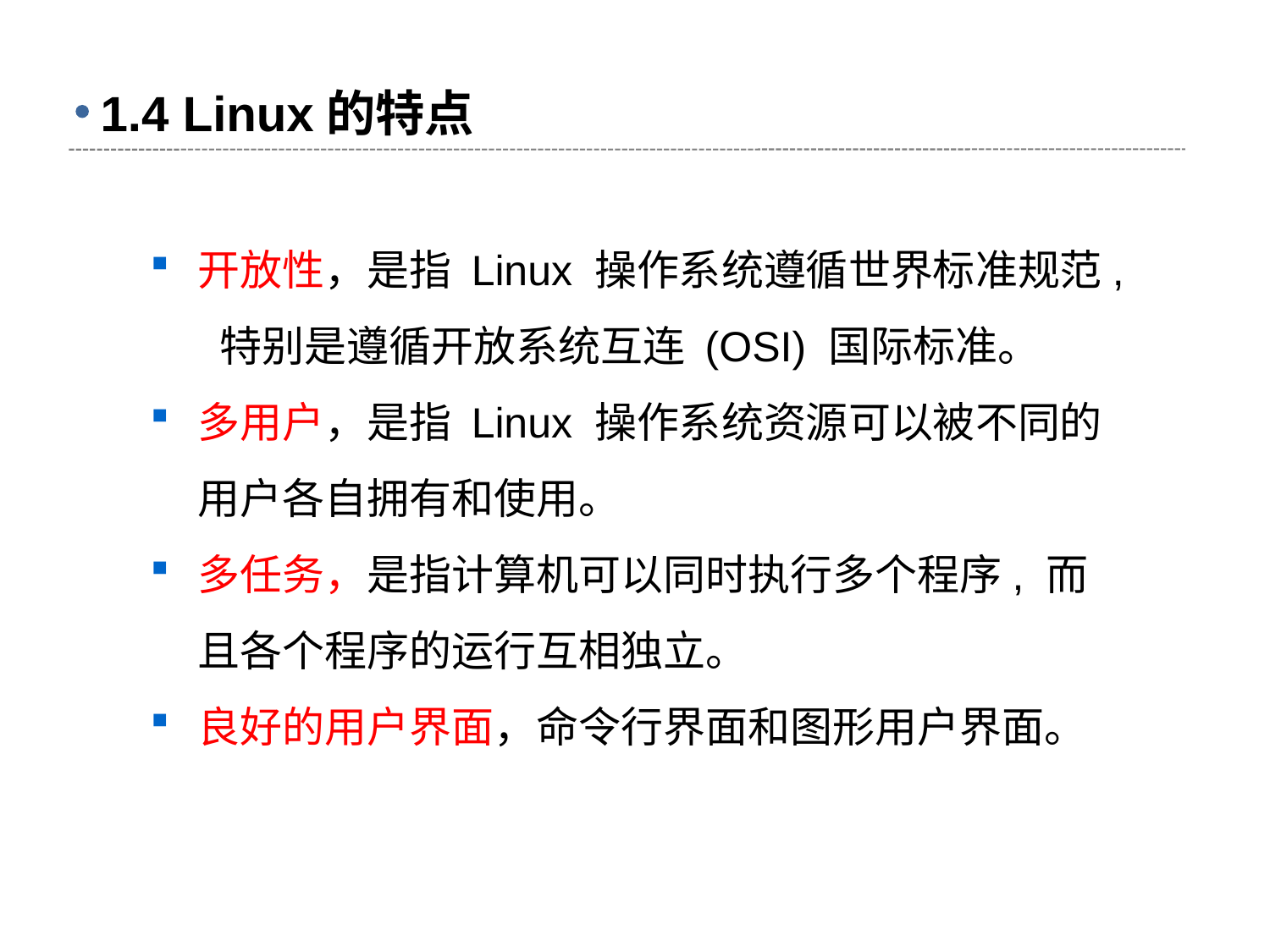

# 1.4 Linux的特点
开放性，是指 Linux 操作系统遵循世界标准规范, 特别是遵循开放系统互连 (OSI) 国际标准。
多用户，是指 Linux 操作系统资源可以被不同的用户各自拥有和使用。
多任务，是指计算机可以同时执行多个程序, 而且各个程序的运行互相独立。
良好的用户界面，命令行界面和图形用户界面。